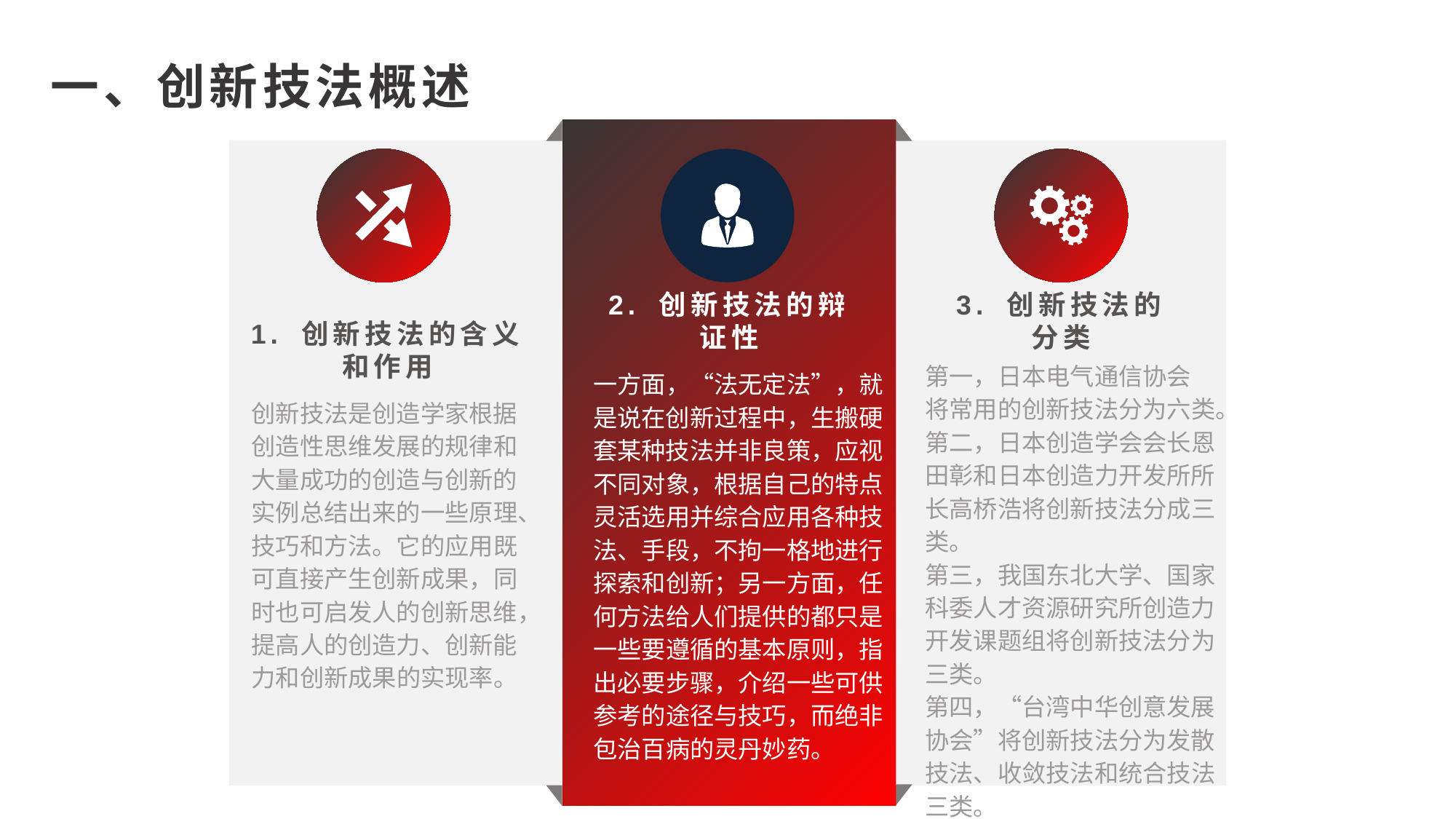

一、创新技法概述

2. 创新技法的辩证性
一方面，“法无定法”，就是说在创新过程中，生搬硬套某种技法并非良策，应视不同对象，根据自己的特点灵活选用并综合应用各种技法、手段，不拘一格地进行探索和创新；另一方面，任何方法给人们提供的都只是一些要遵循的基本原则，指出必要步骤，介绍一些可供参考的途径与技巧，而绝非包治百病的灵丹妙药。
3. 创新技法的分类
第一，日本电气通信协会
将常用的创新技法分为六类。
第二，日本创造学会会长恩田彰和日本创造力开发所所长高桥浩将创新技法分成三类。
第三，我国东北大学、国家科委人才资源研究所创造力开发课题组将创新技法分为三类。
第四，“台湾中华创意发展协会”将创新技法分为发散技法、收敛技法和统合技法三类。
1. 创新技法的含义和作用
创新技法是创造学家根据创造性思维发展的规律和大量成功的创造与创新的实例总结出来的一些原理、技巧和方法。它的应用既可直接产生创新成果，同时也可启发人的创新思维，提高人的创造力、创新能力和创新成果的实现率。